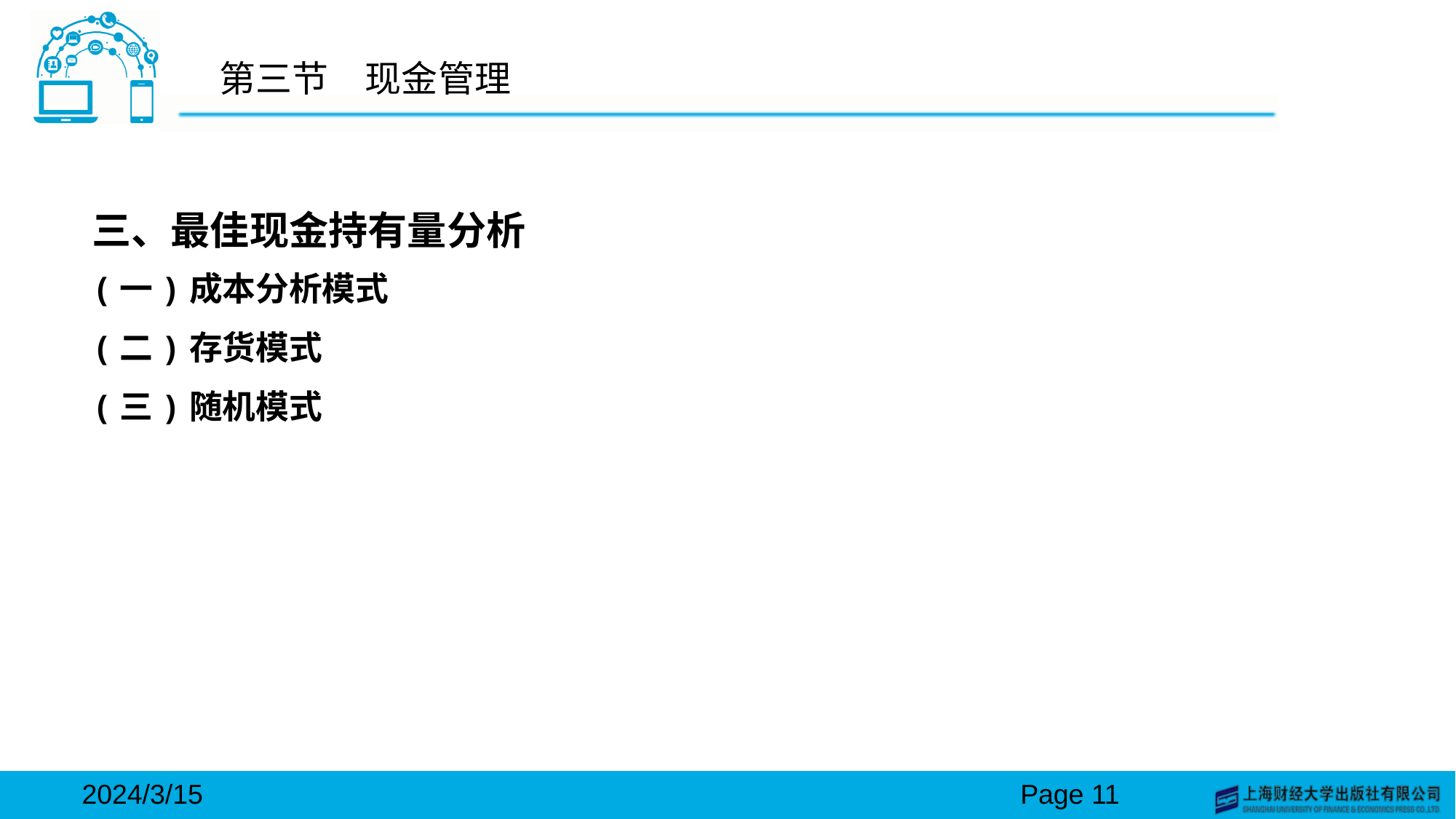

# 第三节　现金管理
三、最佳现金持有量分析
(一)成本分析模式
(二)存货模式
(三)随机模式

2024/3/15
Page 11